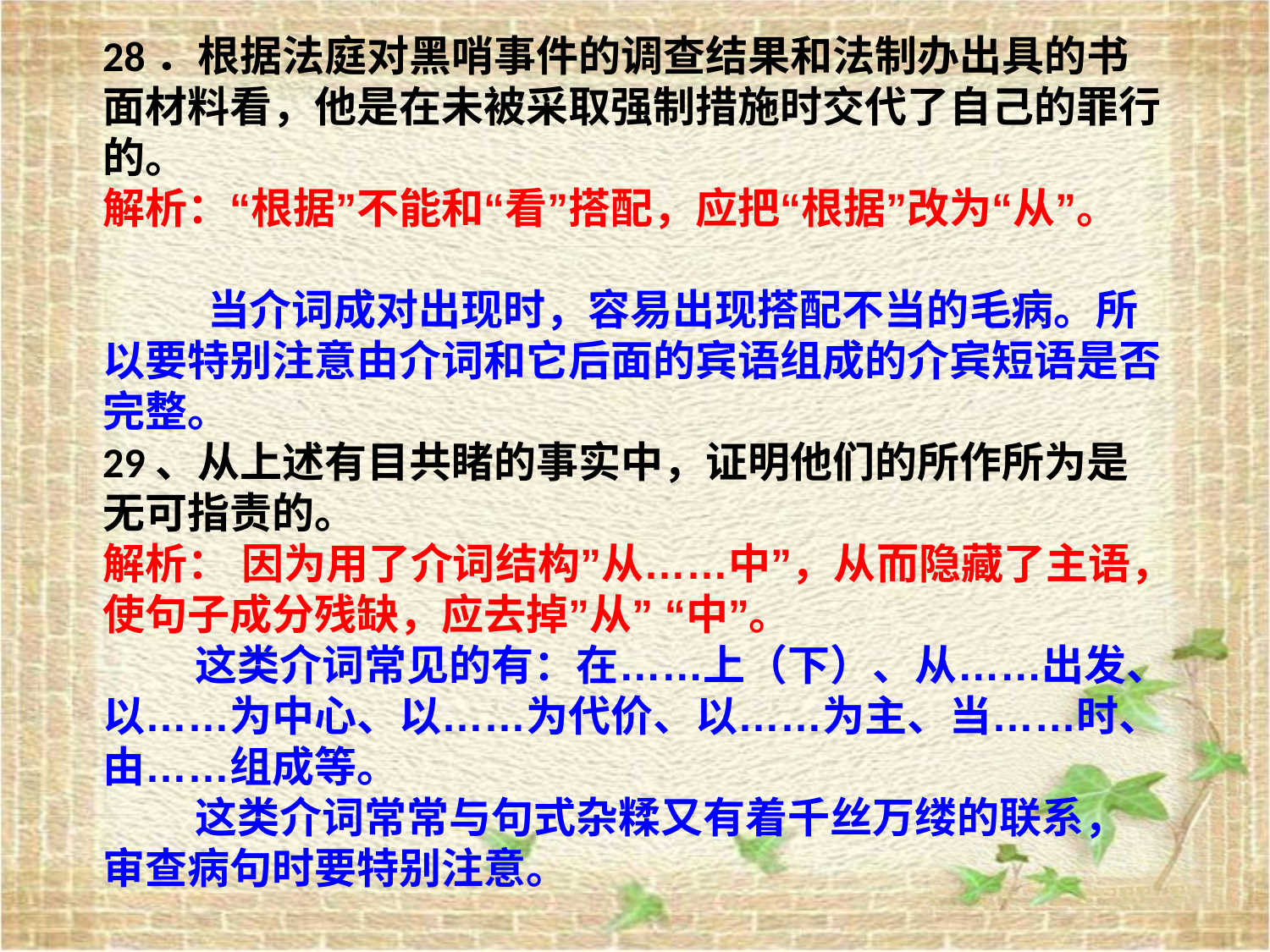

28．根据法庭对黑哨事件的调查结果和法制办出具的书面材料看，他是在未被采取强制措施时交代了自己的罪行的。
解析：“根据”不能和“看”搭配，应把“根据”改为“从”。
        当介词成对出现时，容易出现搭配不当的毛病。所以要特别注意由介词和它后面的宾语组成的介宾短语是否完整。
29、从上述有目共睹的事实中，证明他们的所作所为是无可指责的。
解析： 因为用了介词结构”从……中”，从而隐藏了主语，使句子成分残缺，应去掉”从” “中”。
       这类介词常见的有：在……上（下）、从……出发、以……为中心、以……为代价、以……为主、当……时、由……组成等。
       这类介词常常与句式杂糅又有着千丝万缕的联系，审查病句时要特别注意。